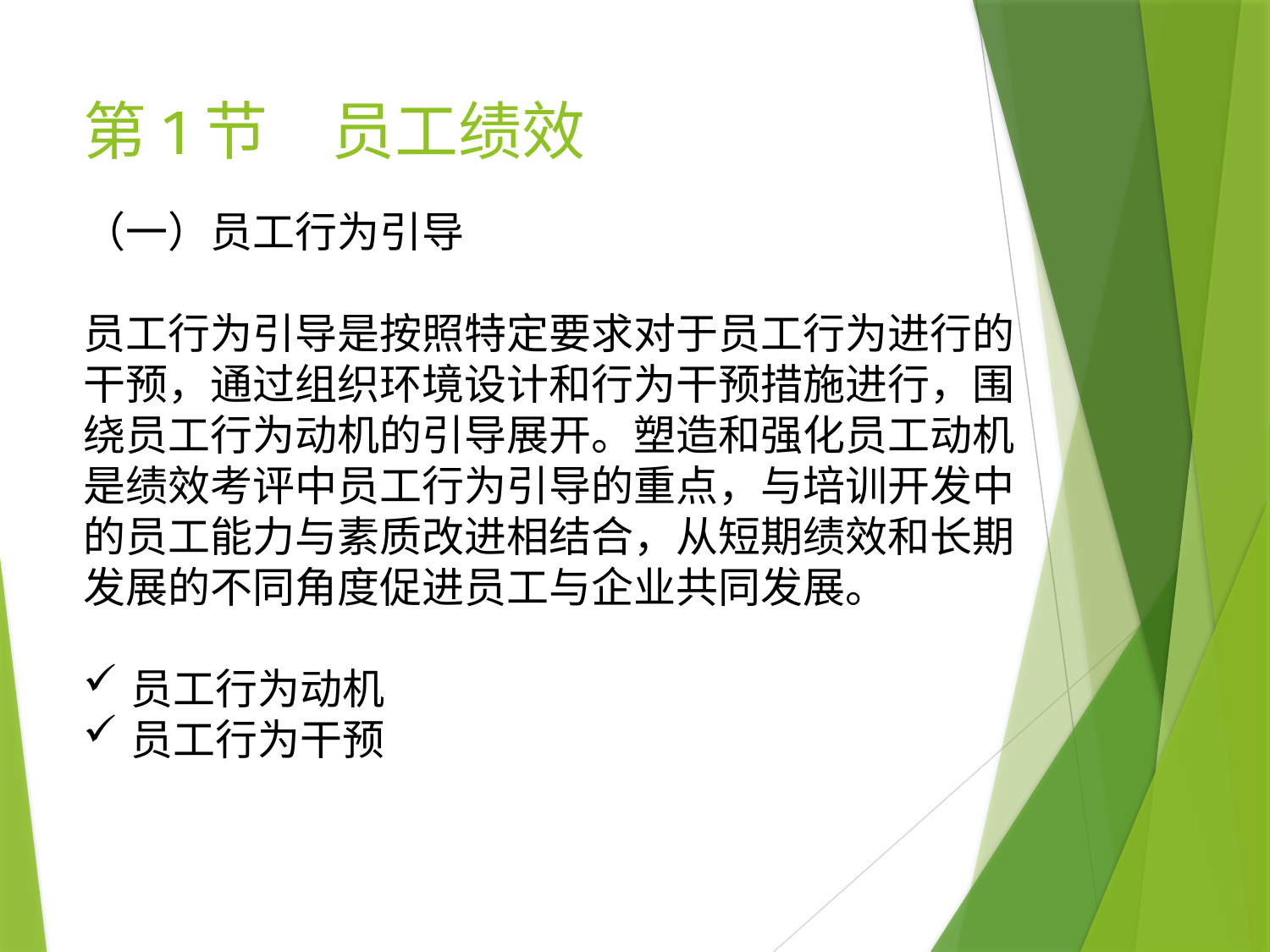

# 第1节　员工绩效
（一）员工行为引导

员工行为引导是按照特定要求对于员工行为进行的干预，通过组织环境设计和行为干预措施进行，围绕员工行为动机的引导展开。塑造和强化员工动机是绩效考评中员工行为引导的重点，与培训开发中的员工能力与素质改进相结合，从短期绩效和长期发展的不同角度促进员工与企业共同发展。

员工行为动机
员工行为干预